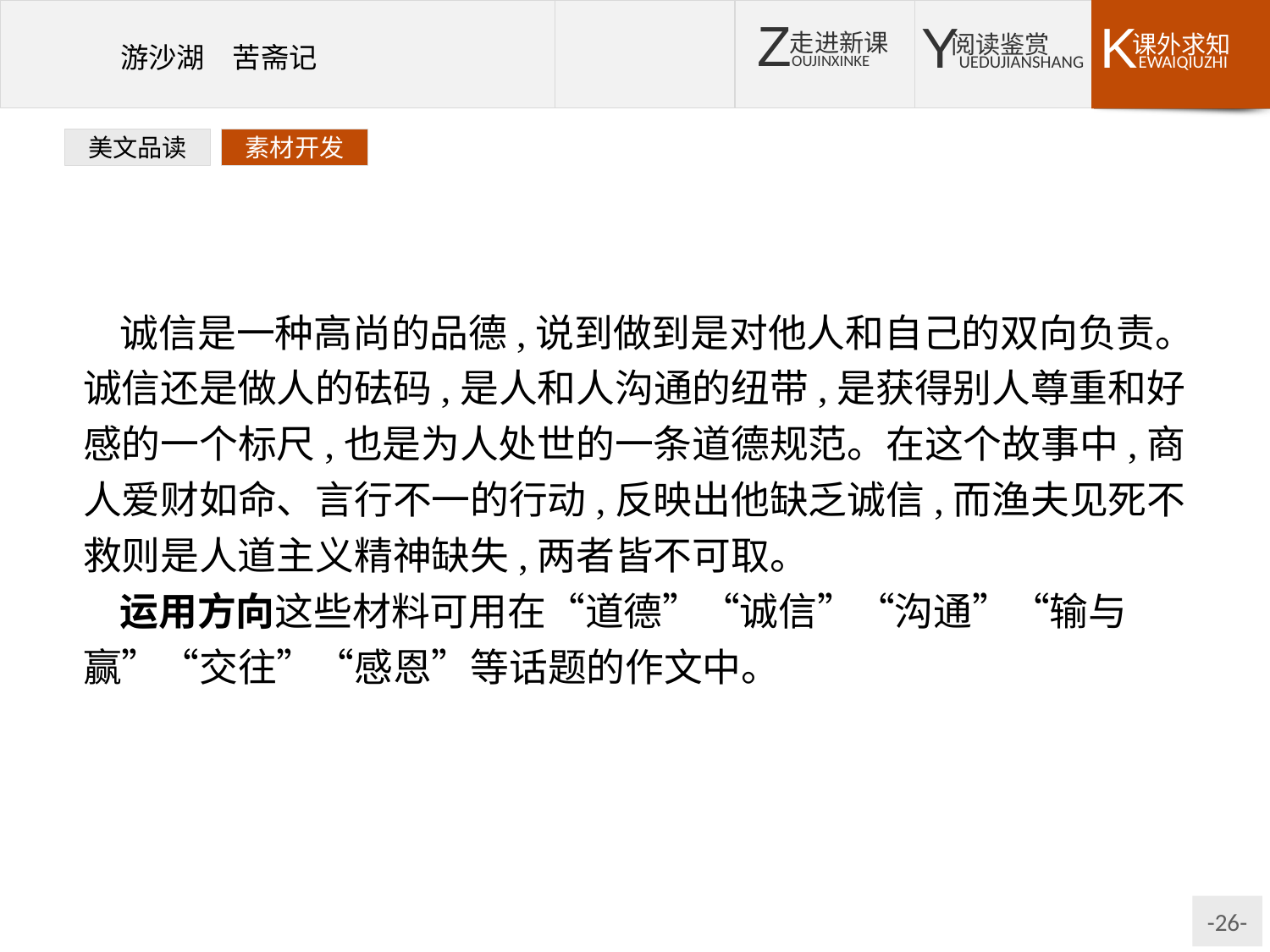

美文品读
素材开发
诚信是一种高尚的品德,说到做到是对他人和自己的双向负责。诚信还是做人的砝码,是人和人沟通的纽带,是获得别人尊重和好感的一个标尺,也是为人处世的一条道德规范。在这个故事中,商人爱财如命、言行不一的行动,反映出他缺乏诚信,而渔夫见死不救则是人道主义精神缺失,两者皆不可取。
运用方向这些材料可用在“道德”“诚信”“沟通”“输与赢”“交往”“感恩”等话题的作文中。